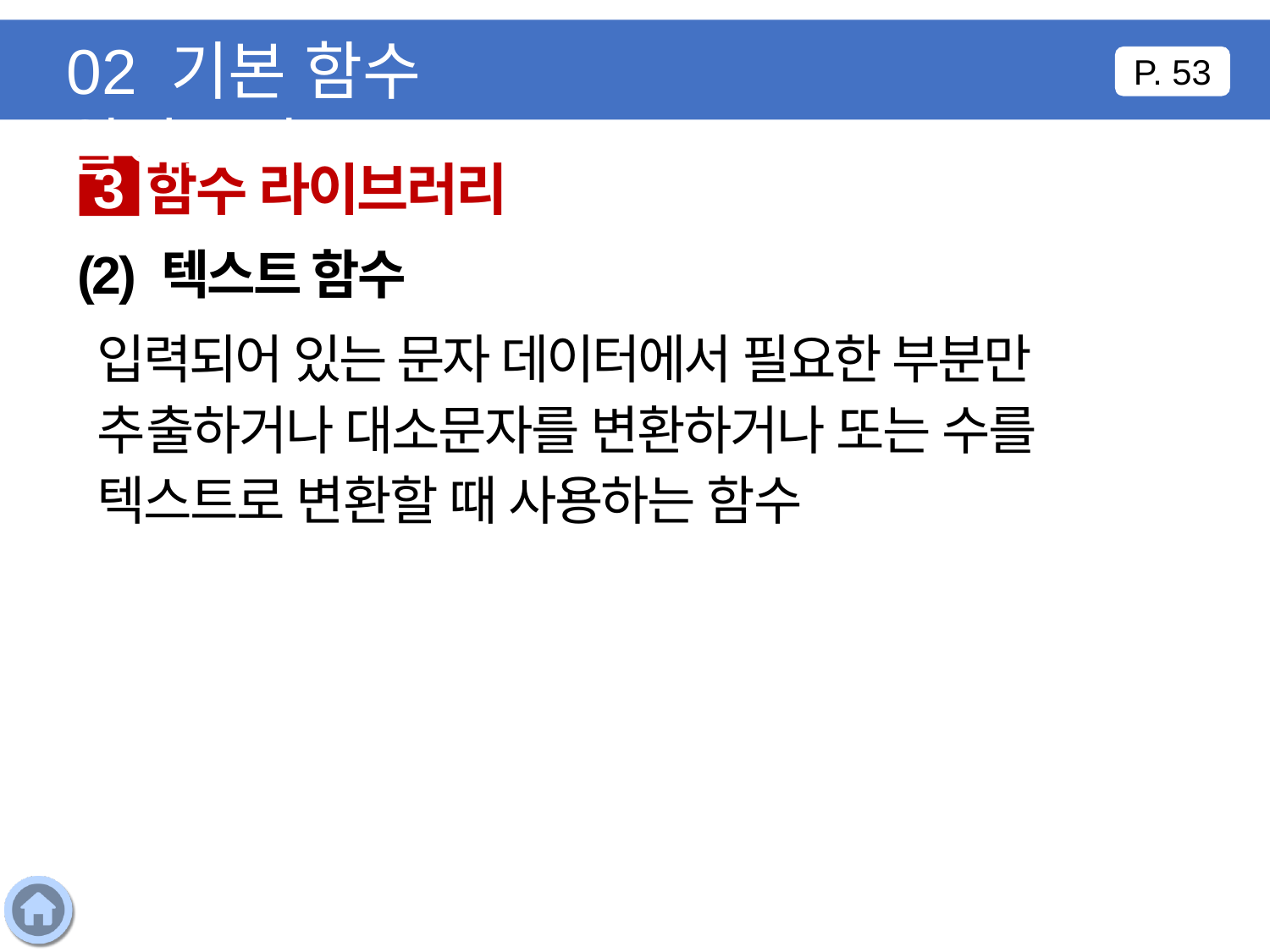

02 기본 함수 알아보기
P. 53
함수 라이브러리
3
(2) 텍스트 함수
입력되어 있는 문자 데이터에서 필요한 부분만 추출하거나 대소문자를 변환하거나 또는 수를 텍스트로 변환할 때 사용하는 함수